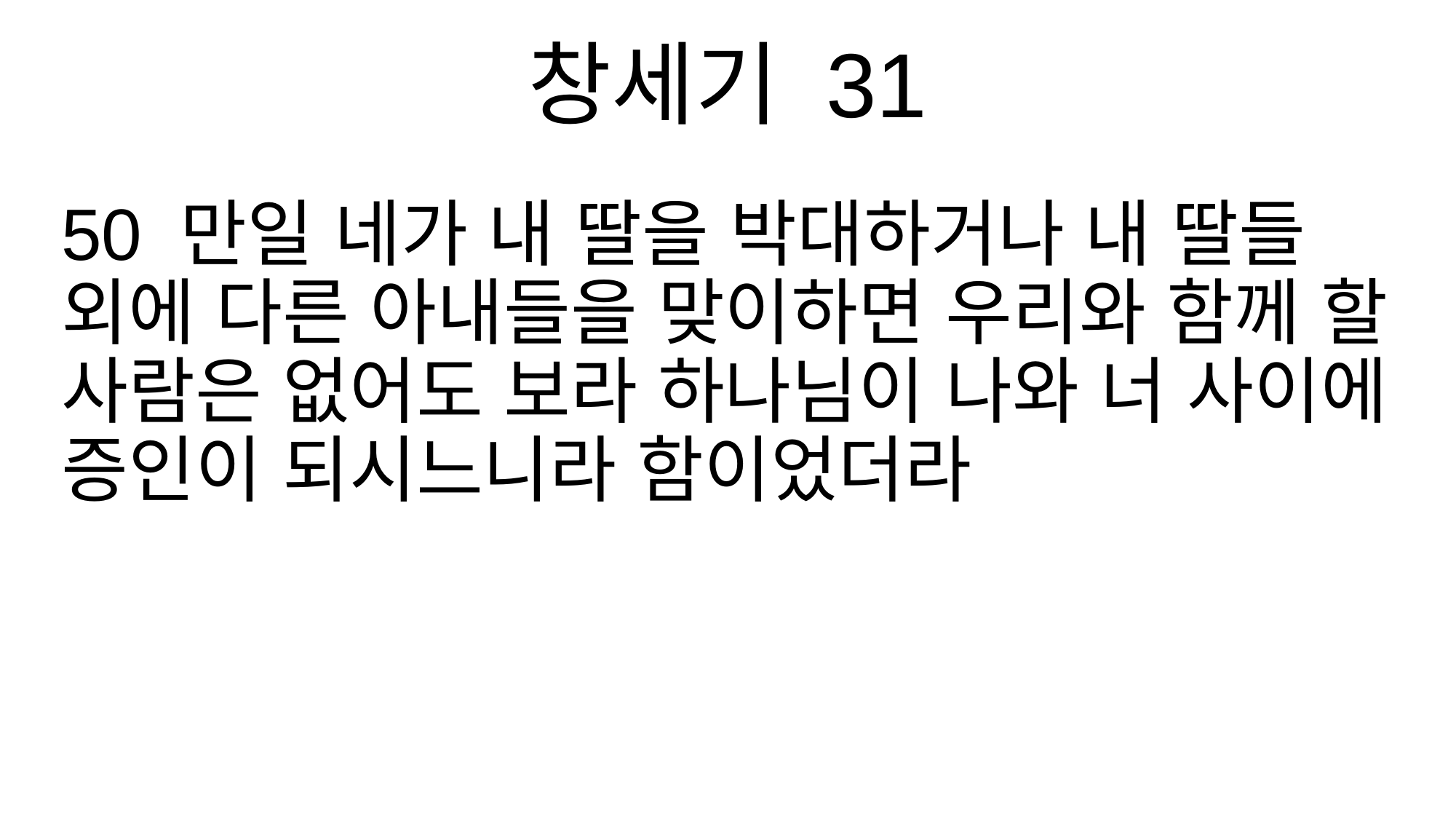

창세기 31
50 만일 네가 내 딸을 박대하거나 내 딸들 외에 다른 아내들을 맞이하면 우리와 함께 할 사람은 없어도 보라 하나님이 나와 너 사이에 증인이 되시느니라 함이었더라